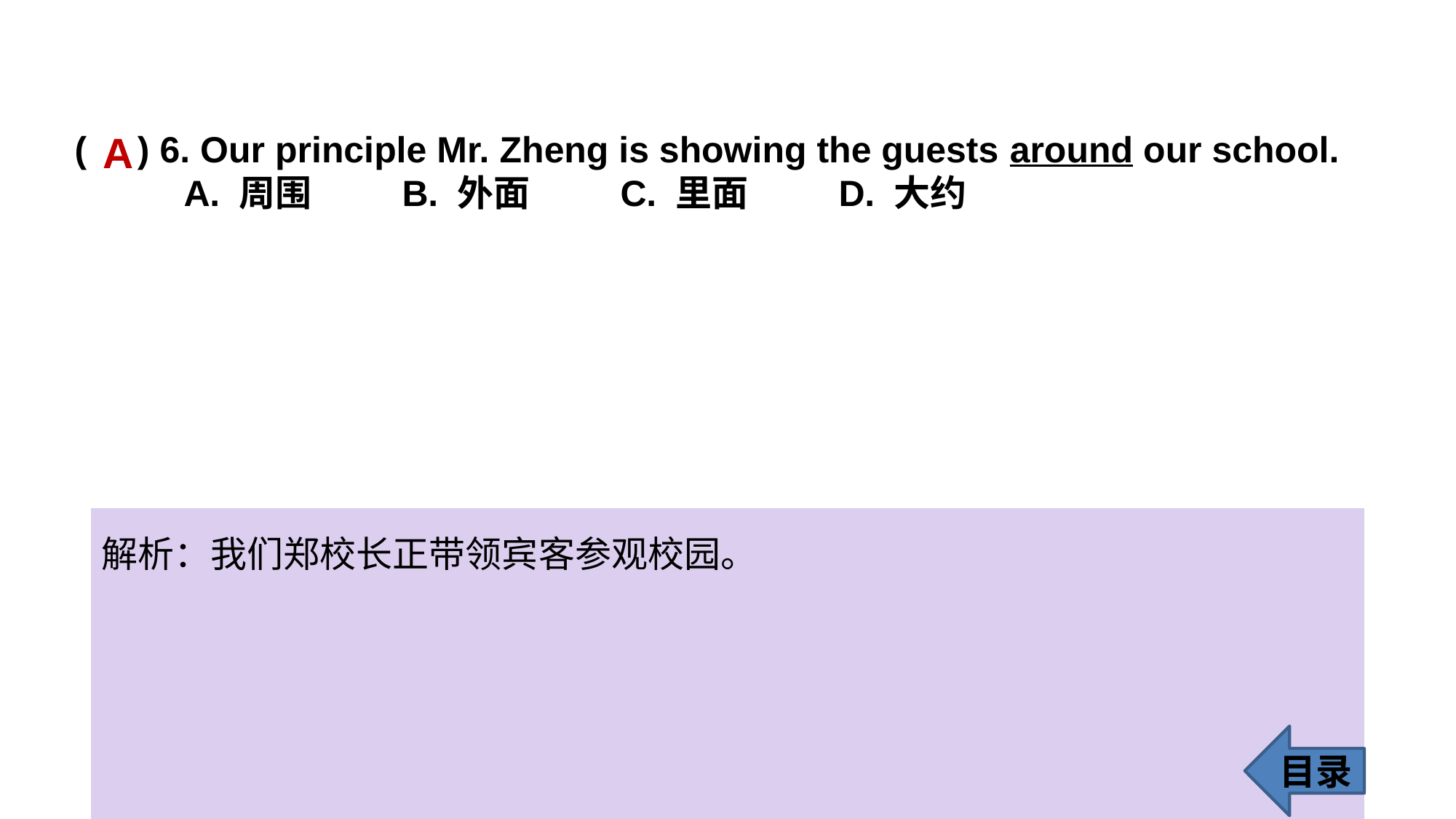

(     ) 6. Our principle Mr. Zheng is showing the guests around our school.
	A. 周围 	B. 外面 	C. 里面 	D. 大约
A

解析：我们郑校长正带领宾客参观校园。
目录
12